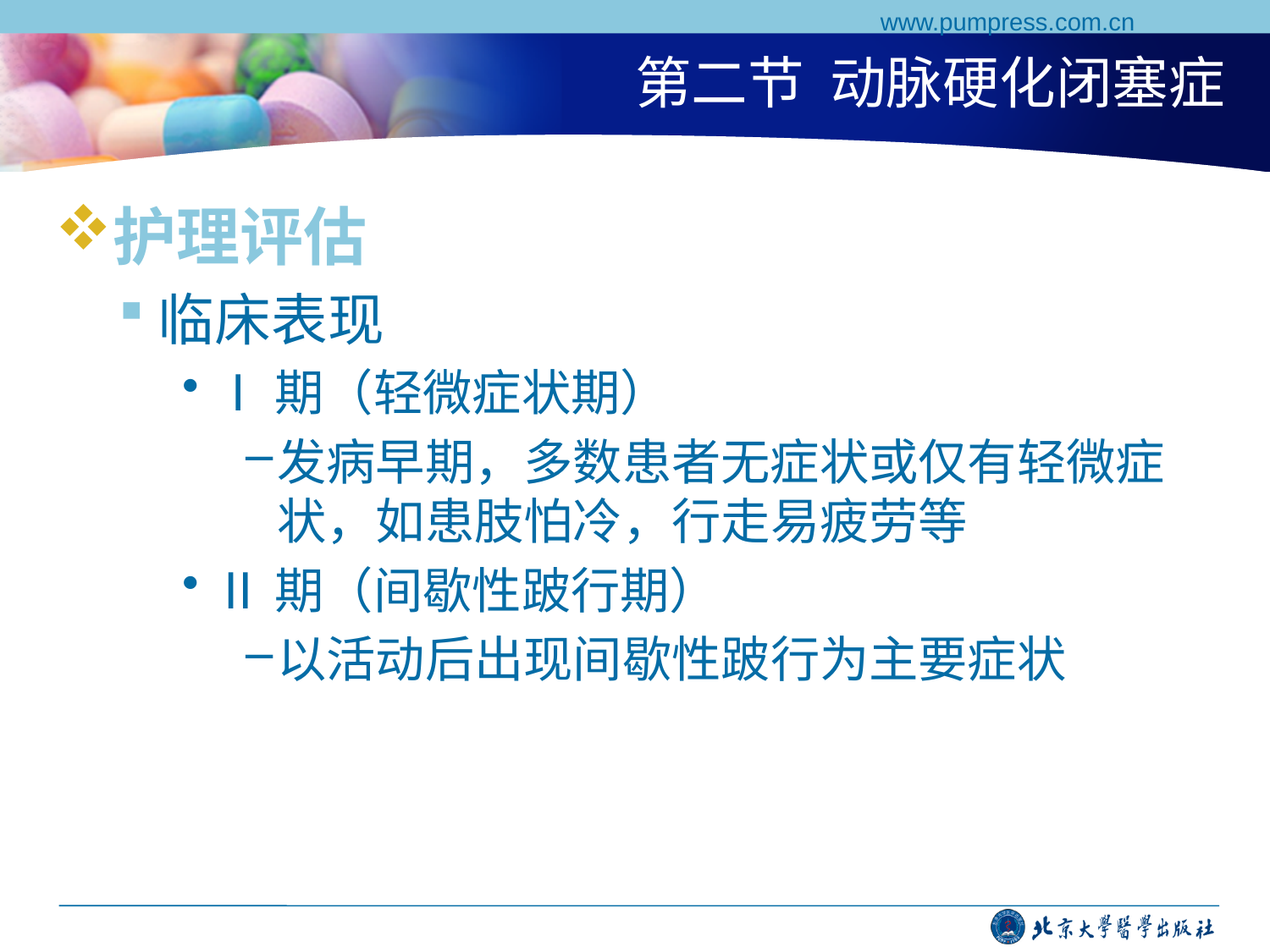

www.pumpress.com.cn
# 第二节  动脉硬化闭塞症
护理评估
临床表现
Ⅰ期（轻微症状期）
发病早期，多数患者无症状或仅有轻微症状，如患肢怕冷，行走易疲劳等
Ⅱ期（间歇性跛行期）
以活动后出现间歇性跛行为主要症状